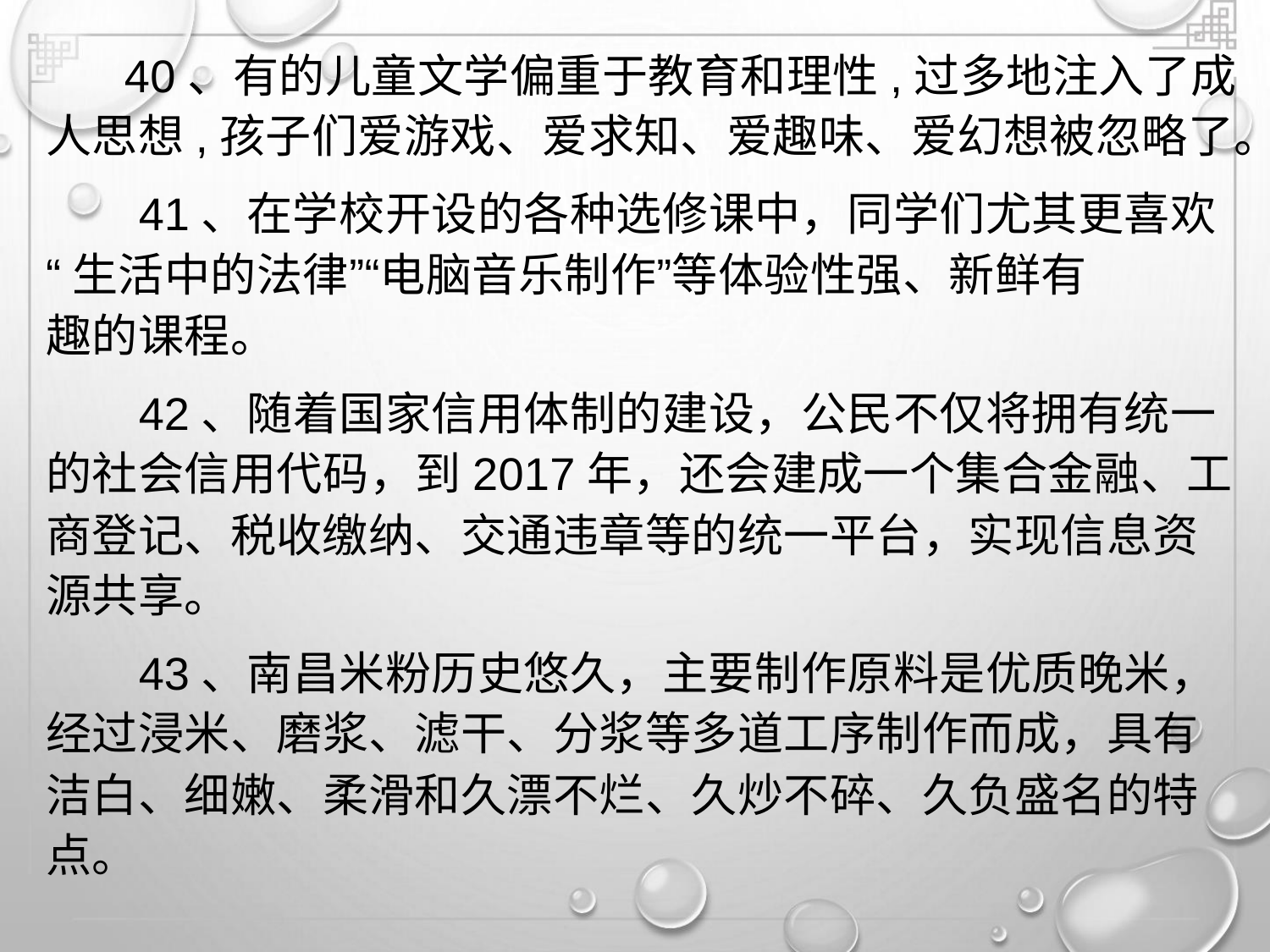

40、有的儿童文学偏重于教育和理性,过多地注入了成
人思想,孩子们爱游戏、爱求知、爱趣味、爱幻想被忽略了。
41、在学校开设的各种选修课中，同学们尤其更喜欢
“生活中的法律”“电脑音乐制作”等体验性强、新鲜有
趣的课程。
42、随着国家信用体制的建设，公民不仅将拥有统一
的社会信用代码，到2017年，还会建成一个集合金融、工
商登记、税收缴纳、交通违章等的统一平台，实现信息资
源共享。
43、南昌米粉历史悠久，主要制作原料是优质晚米，
经过浸米、磨浆、滤干、分浆等多道工序制作而成，具有
洁白、细嫩、柔滑和久漂不烂、久炒不碎、久负盛名的特
点。